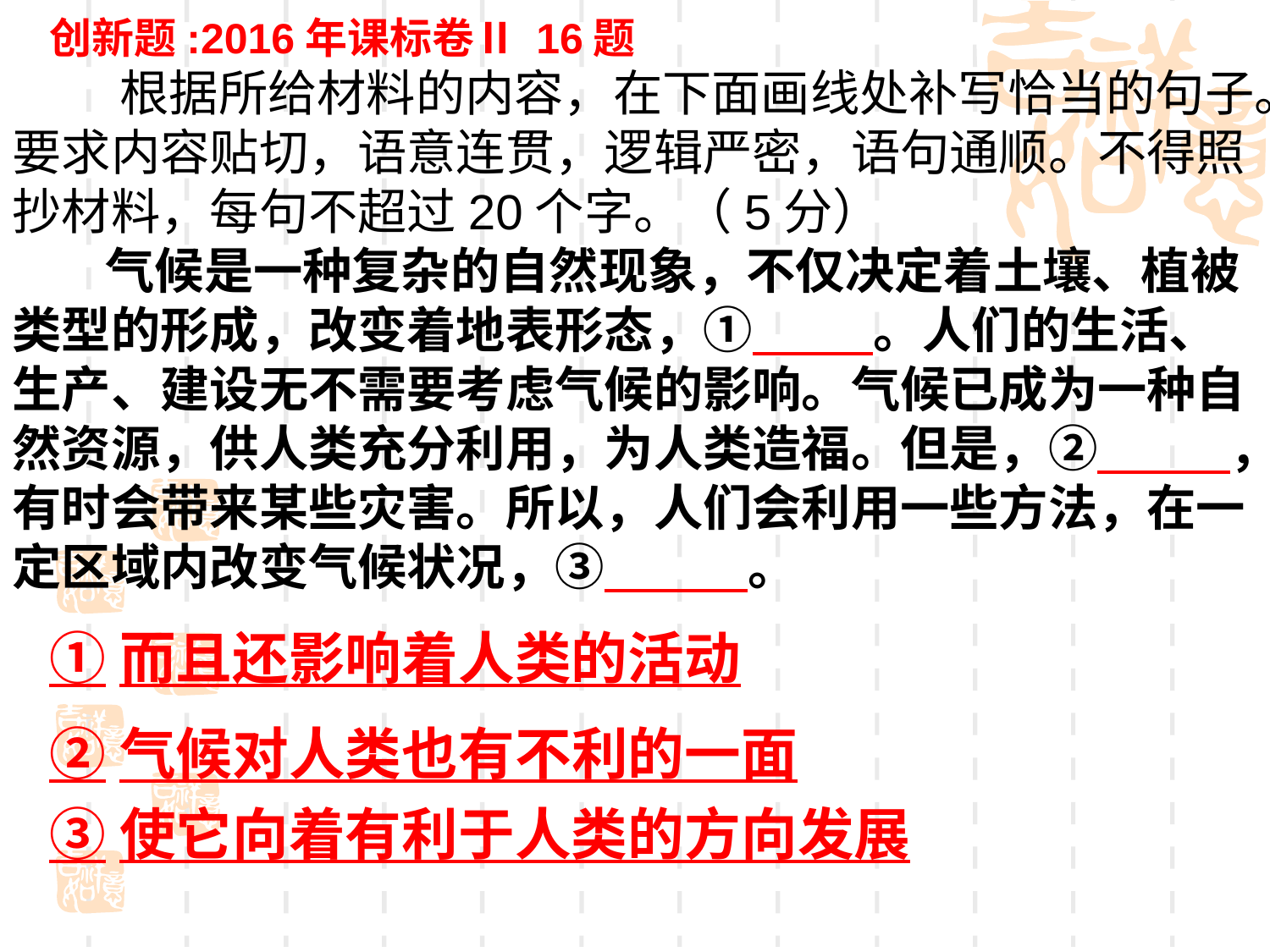

创新题:2016年课标卷Ⅱ 16题
      根据所给材料的内容，在下面画线处补写恰当的句子。要求内容贴切，语意连贯，逻辑严密，语句通顺。不得照抄材料，每句不超过20个字。（5分）
    气候是一种复杂的自然现象，不仅决定着土壤、植被类型的形成，改变着地表形态，①　  　。人们的生活、生产、建设无不需要考虑气候的影响。气候已成为一种自然资源，供人类充分利用，为人类造福。但是，②　   　，有时会带来某些灾害。所以，人们会利用一些方法，在一定区域内改变气候状况，③　　    。
①而且还影响着人类的活动
②气候对人类也有不利的一面
③使它向着有利于人类的方向发展